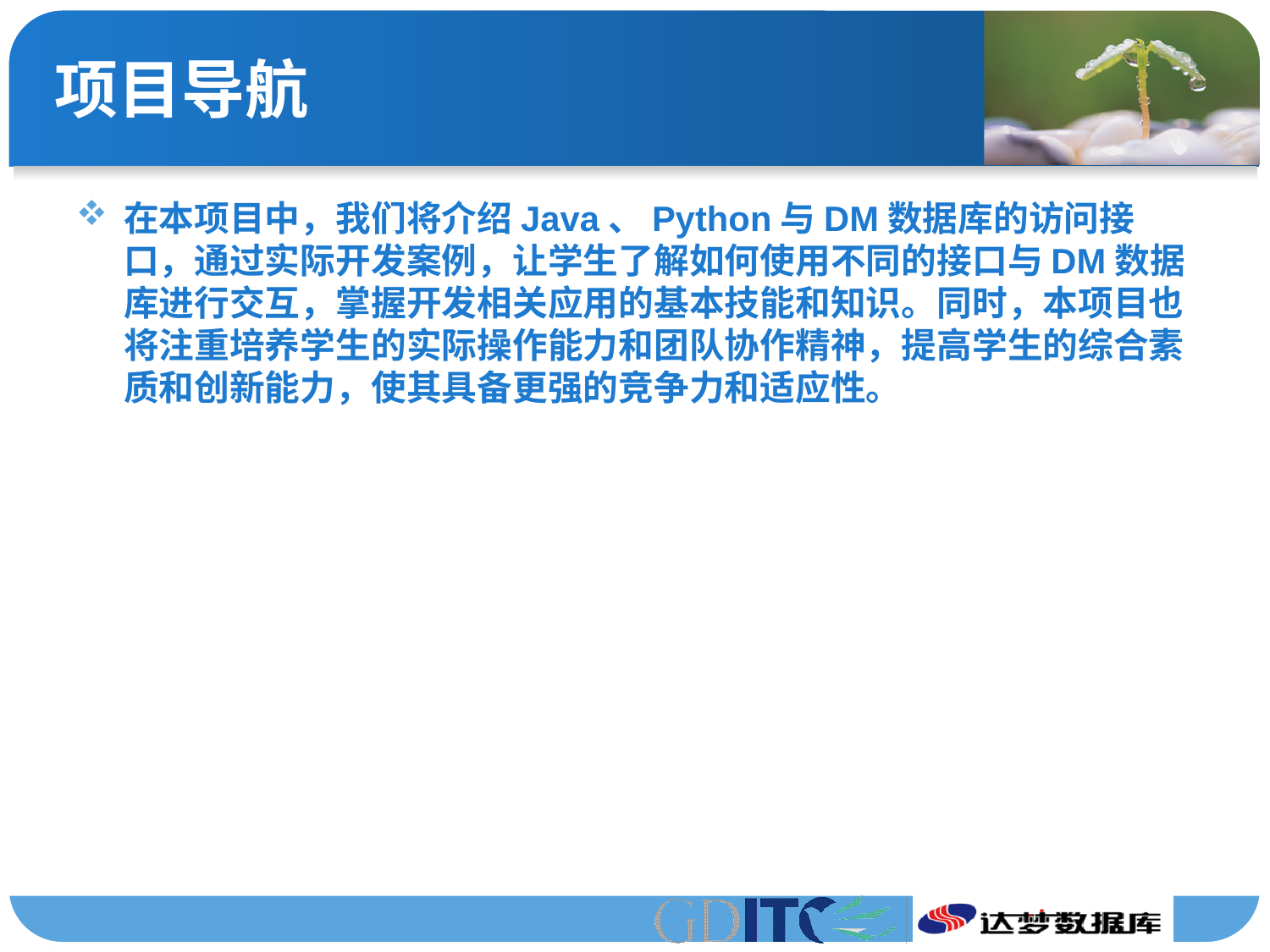

# 项目导航
在本项目中，我们将介绍Java、Python与DM数据库的访问接口，通过实际开发案例，让学生了解如何使用不同的接口与DM数据库进行交互，掌握开发相关应用的基本技能和知识。同时，本项目也将注重培养学生的实际操作能力和团队协作精神，提高学生的综合素质和创新能力，使其具备更强的竞争力和适应性。